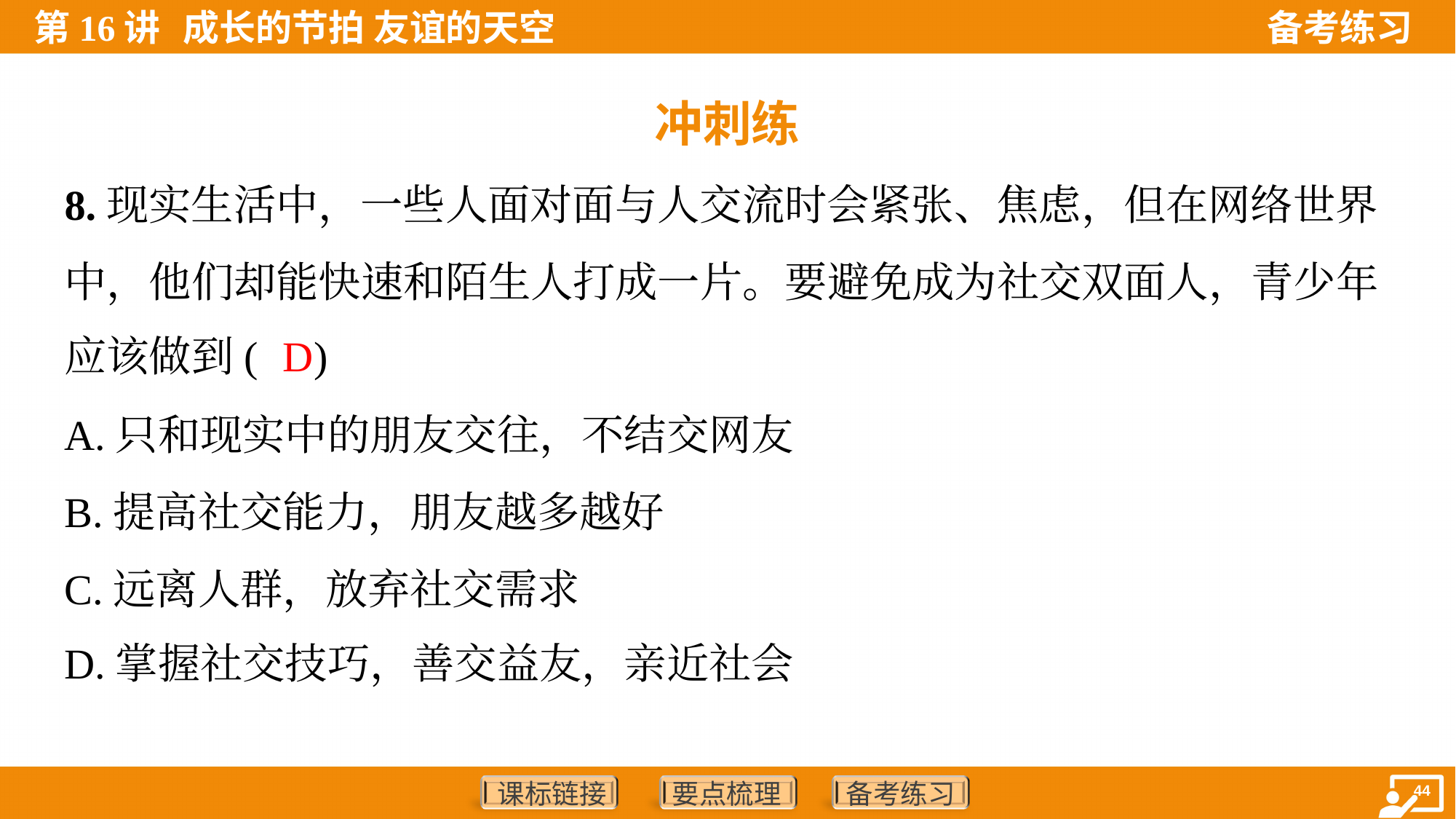

冲刺练
8.现实生活中，一些人面对面与人交流时会紧张、焦虑，但在网络世界
中，他们却能快速和陌生人打成一片。要避免成为社交双面人，青少年
应该做到(     )
D
A.只和现实中的朋友交往，不结交网友
B.提高社交能力，朋友越多越好
C.远离人群，放弃社交需求
D.掌握社交技巧，善交益友，亲近社会